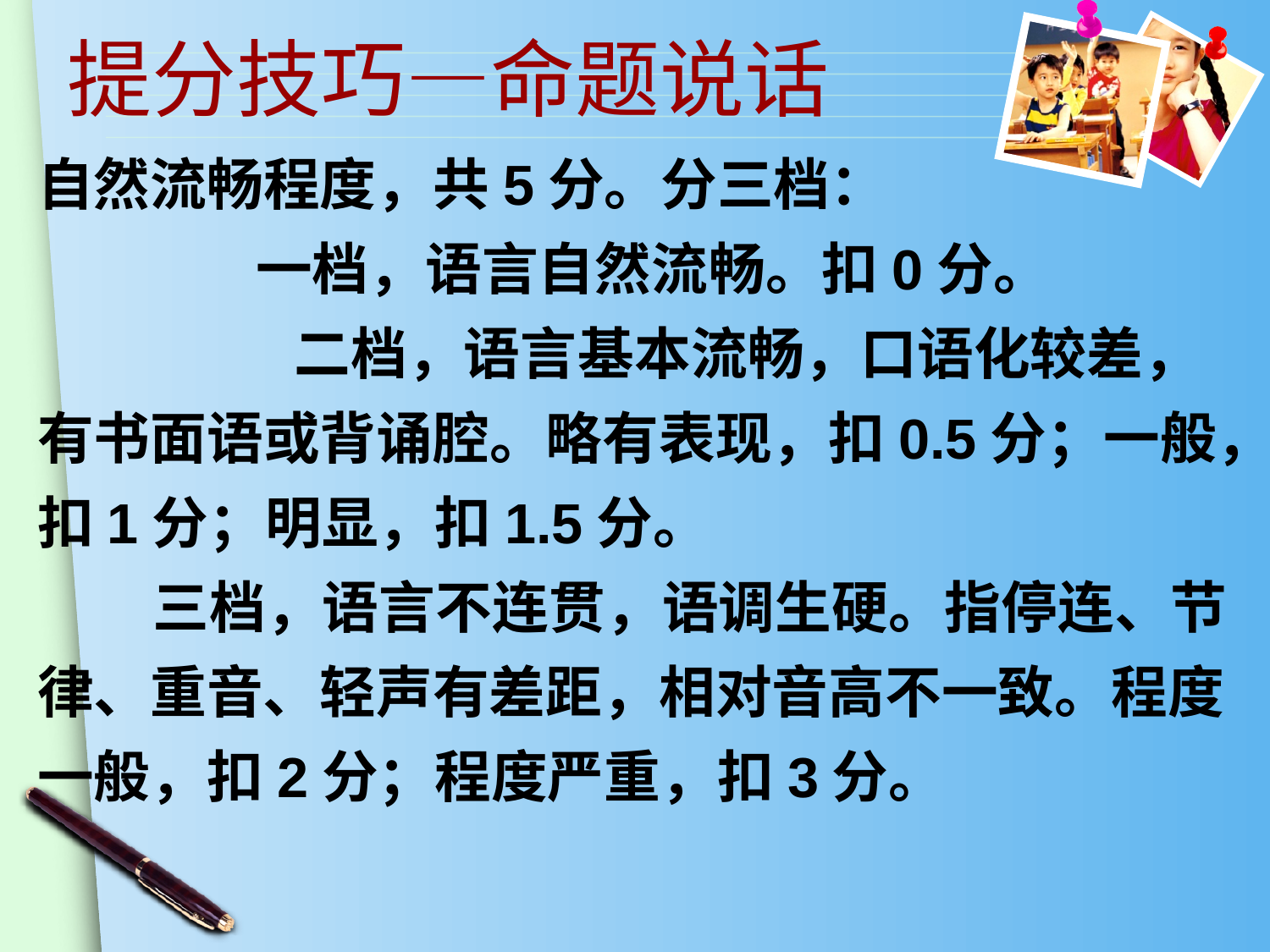

提分技巧—命题说话
自然流畅程度，共5分。分三档：                                            一档，语言自然流畅。扣0分。                                   二档，语言基本流畅，口语化较差，有书面语或背诵腔。略有表现，扣0.5分；一般，扣1分；明显，扣1.5分。                                                  三档，语言不连贯，语调生硬。指停连、节律、重音、轻声有差距，相对音高不一致。程度一般，扣2分；程度严重，扣3分。